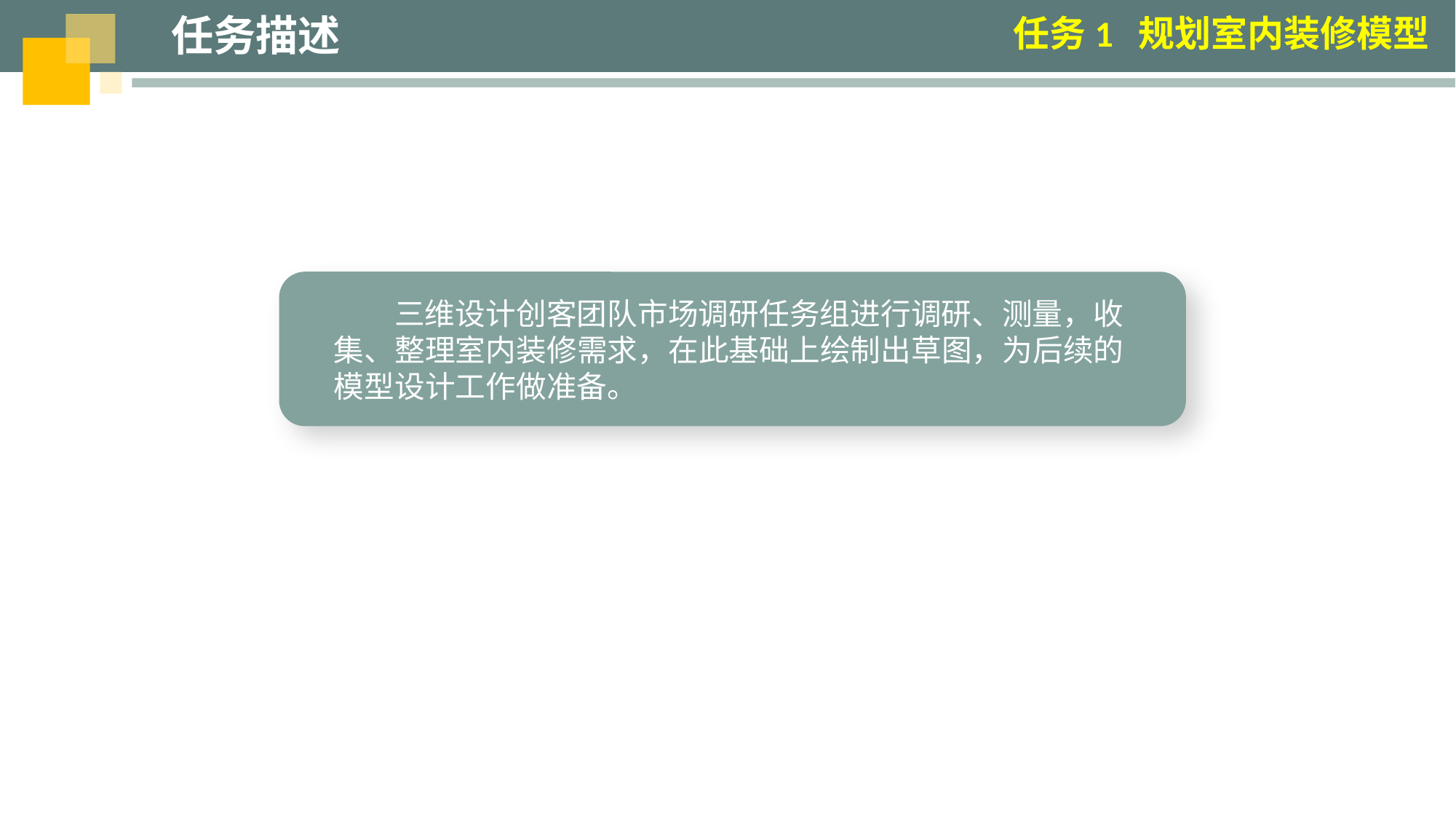

任务描述
任务1  规划室内装修模型

三维设计创客团队市场调研任务组进行调研、测量，收集、整理室内装修需求，在此基础上绘制出草图，为后续的模型设计工作做准备。